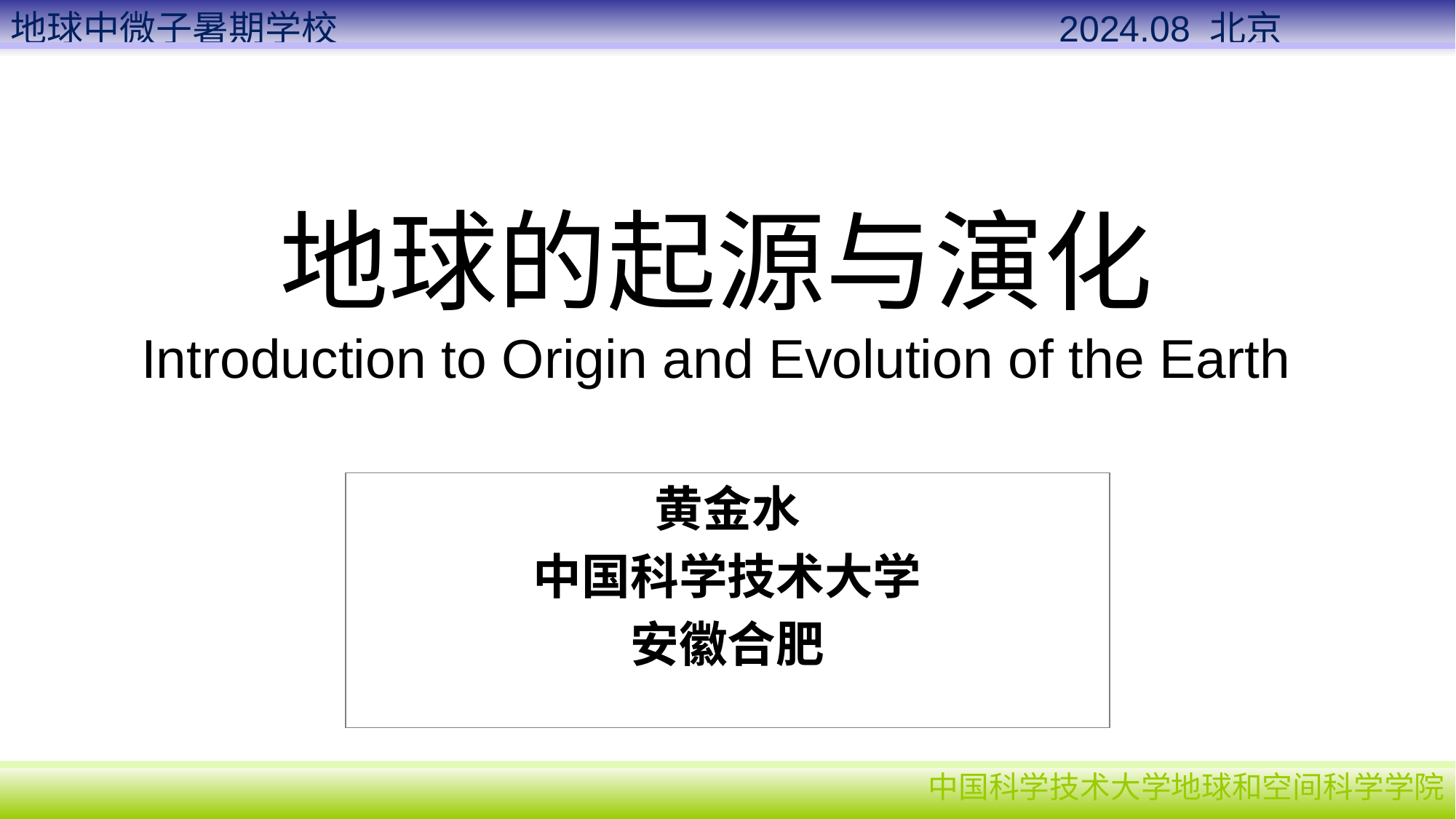

# 地球的起源与演化 Introduction to Origin and Evolution of the Earth
黄金水
中国科学技术大学
安徽合肥